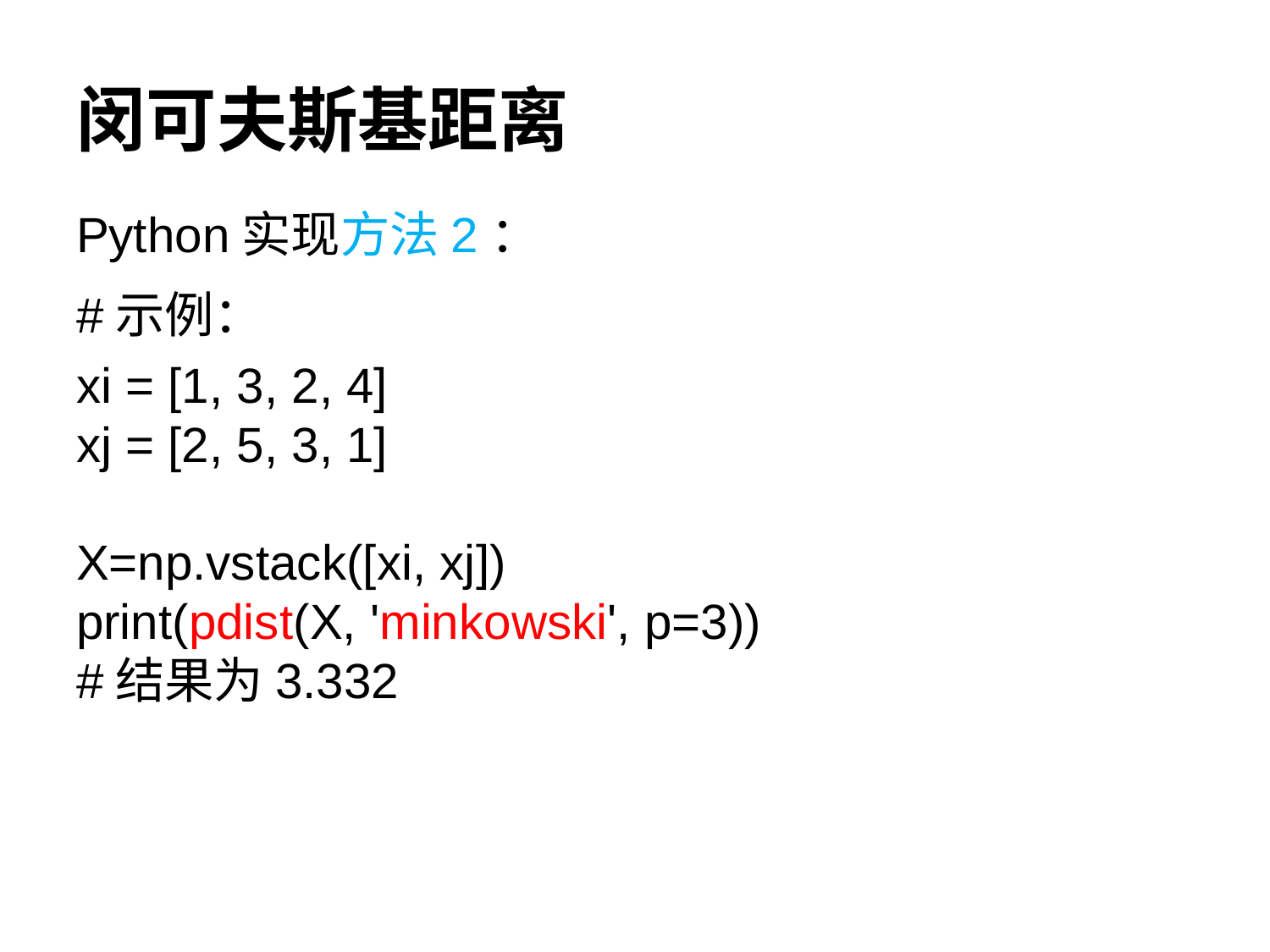

# 闵可夫斯基距离
Python实现方法2：
#示例：
xi = [1, 3, 2, 4]
xj = [2, 5, 3, 1]

X=np.vstack([xi, xj])
print(pdist(X, 'minkowski', p=3))
#结果为3.332